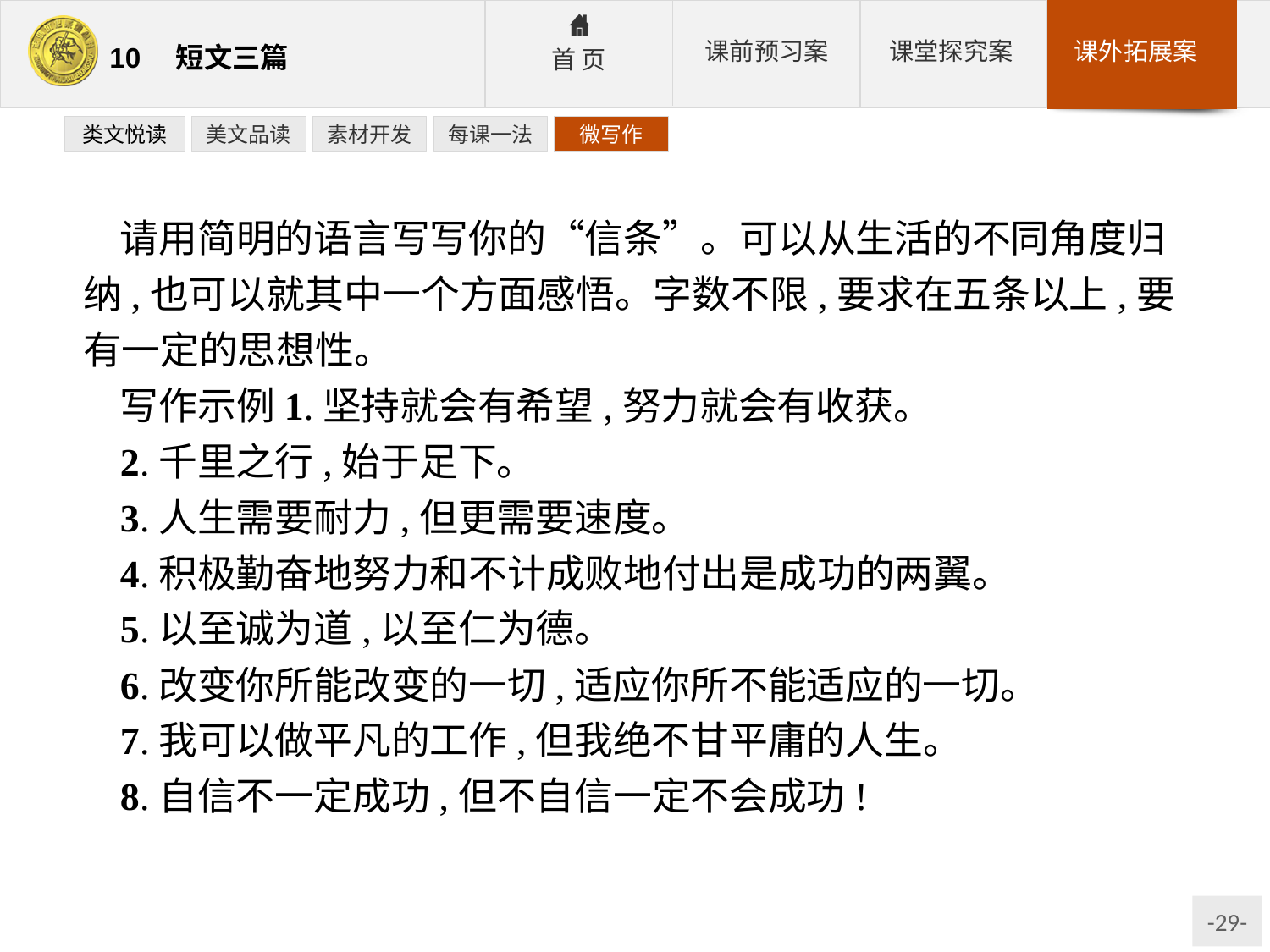

类文悦读
美文品读
素材开发
每课一法
微写作
请用简明的语言写写你的“信条”。可以从生活的不同角度归纳,也可以就其中一个方面感悟。字数不限,要求在五条以上,要有一定的思想性。
写作示例1.坚持就会有希望,努力就会有收获。
2.千里之行,始于足下。
3.人生需要耐力,但更需要速度。
4.积极勤奋地努力和不计成败地付出是成功的两翼。
5.以至诚为道,以至仁为德。
6.改变你所能改变的一切,适应你所不能适应的一切。
7.我可以做平凡的工作,但我绝不甘平庸的人生。
8.自信不一定成功,但不自信一定不会成功!